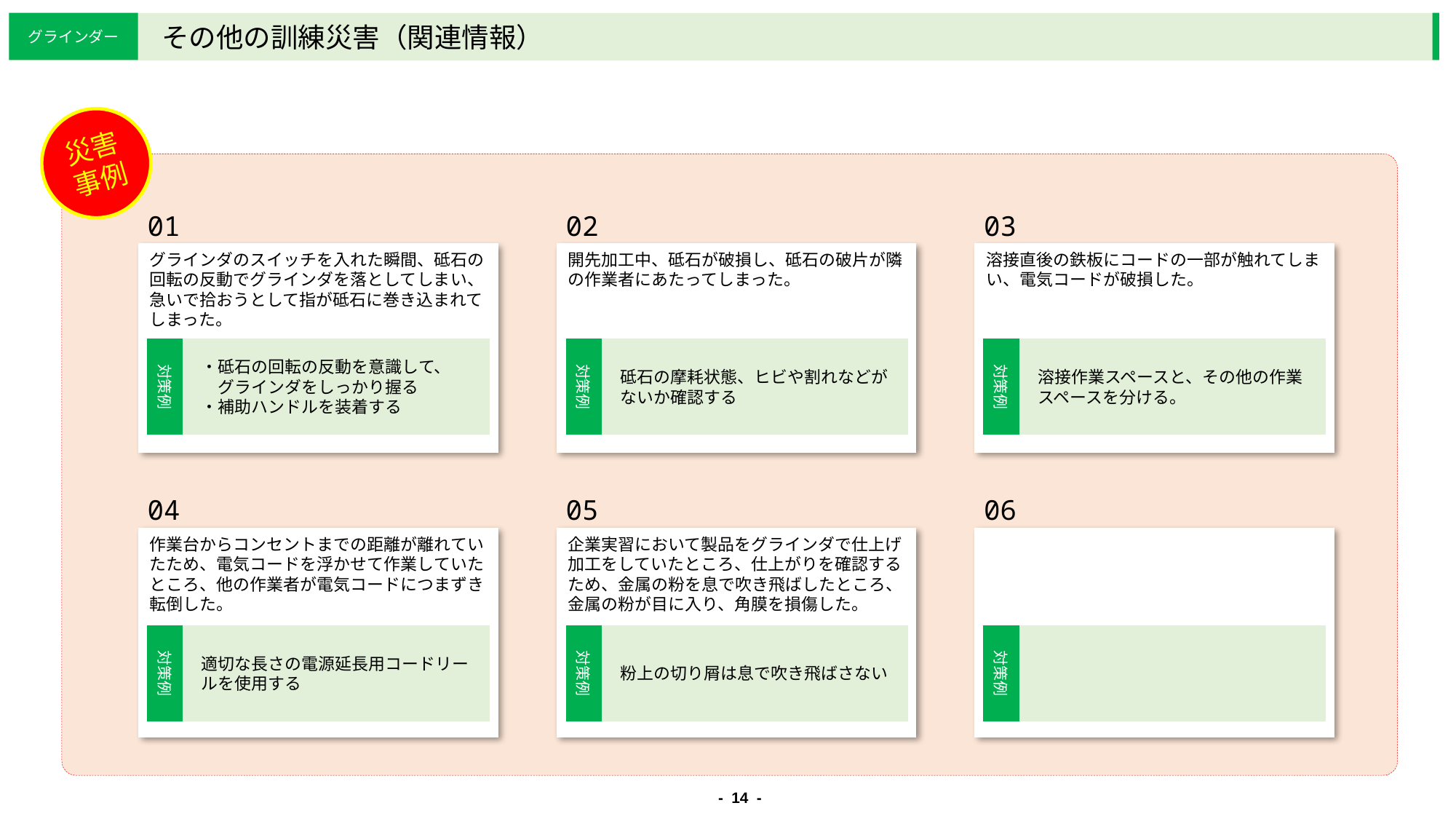

グラインダー

その他の訓練災害（関連情報）
災害事例

01
グラインダのスイッチを入れた瞬間、砥石の回転の反動でグラインダを落としてしまい、急いで拾おうとして指が砥石に巻き込まれてしまった。

02
開先加工中、砥石が破損し、砥石の破片が隣の作業者にあたってしまった。

03
溶接直後の鉄板にコードの一部が触れてしまい、電気コードが破損した。

04
作業台からコンセントまでの距離が離れていたため、電気コードを浮かせて作業していたところ、他の作業者が電気コードにつまずき転倒した。
05
企業実習において製品をグラインダで仕上げ加工をしていたところ、仕上がりを確認するため、金属の粉を息で吹き飛ばしたところ、金属の粉が目に入り、角膜を損傷した。

06

対策例
・砥石の回転の反動を意識して、
　グラインダをしっかり握る
・補助ハンドルを装着する
対策例
砥石の摩耗状態、ヒビや割れなどがないか確認する
対策例
溶接作業スペースと、その他の作業スペースを分ける。
対策例
適切な長さの電源延長用コードリールを使用する
対策例
粉上の切り屑は息で吹き飛ばさない
対策例

-  14  -